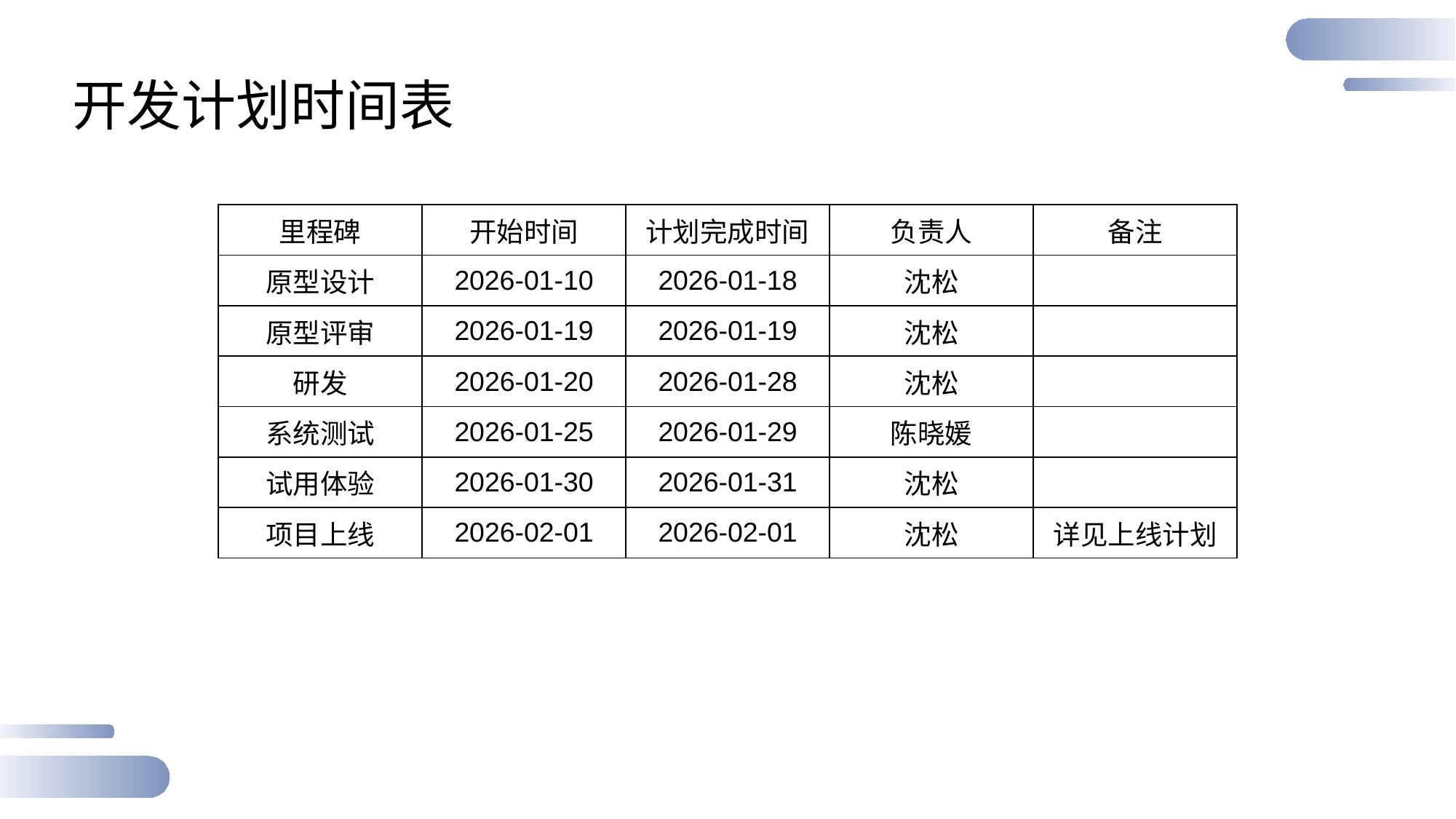

开发计划时间表
| 里程碑 | 开始时间 | 计划完成时间 | 负责人 | 备注 |
| --- | --- | --- | --- | --- |
| 原型设计 | 2026-01-10 | 2026-01-18 | 沈松 |  |
| 原型评审 | 2026-01-19 | 2026-01-19 | 沈松 |  |
| 研发 | 2026-01-20 | 2026-01-28 | 沈松 |  |
| 系统测试 | 2026-01-25 | 2026-01-29 | 陈晓媛 |  |
| 试用体验 | 2026-01-30 | 2026-01-31 | 沈松 |  |
| 项目上线 | 2026-02-01 | 2026-02-01 | 沈松 | 详见上线计划 |